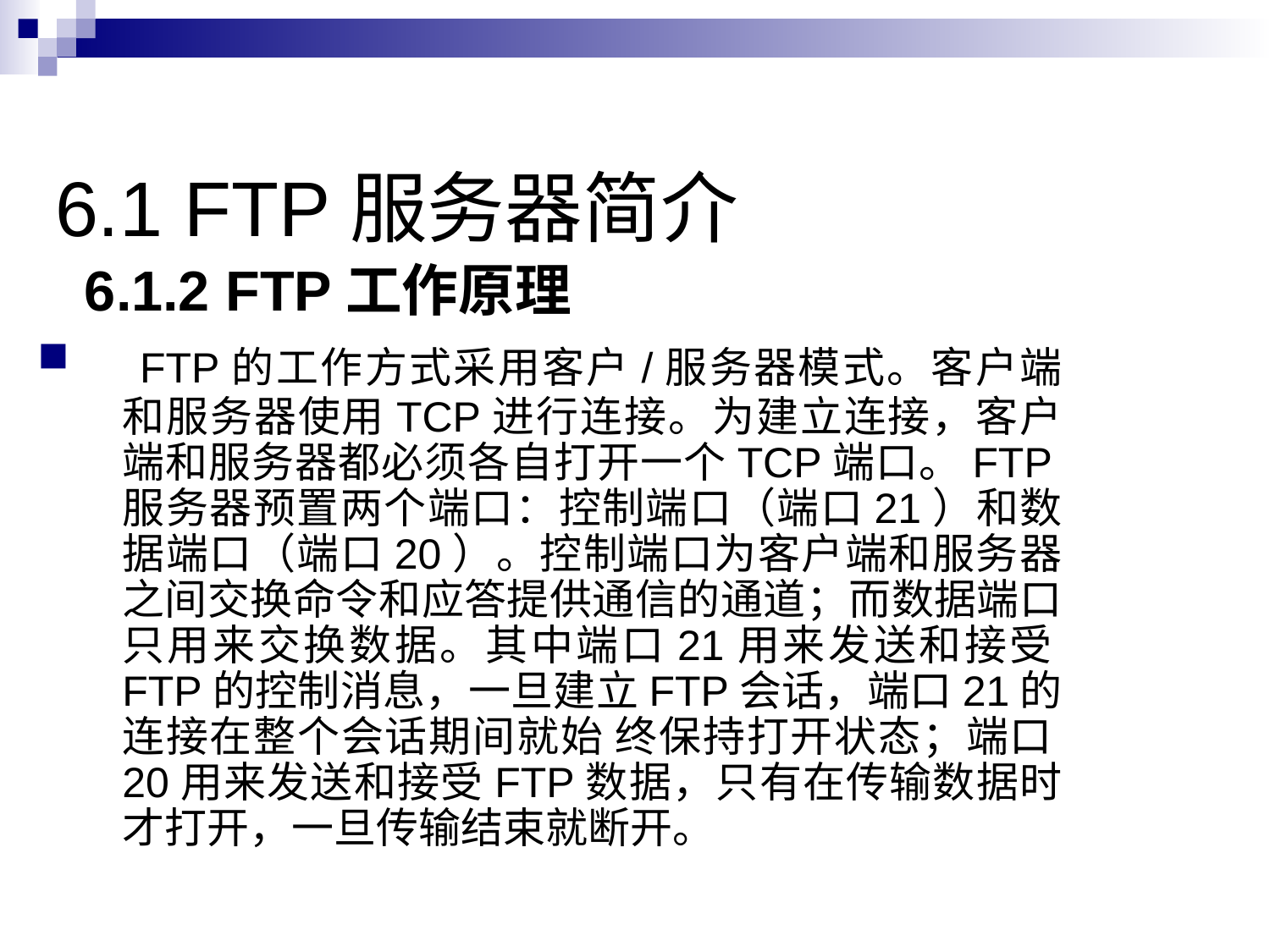

# 6.1 FTP服务器简介
   6.1.2 FTP工作原理
 FTP的工作方式采用客户/服务器模式。客户端和服务器使用TCP进行连接。为建立连接，客户端和服务器都必须各自打开一个TCP端口。FTP服务器预置两个端口：控制端口（端口21）和数据端口（端口20）。控制端口为客户端和服务器之间交换命令和应答提供通信的通道；而数据端口只用来交换数据。其中端口21用来发送和接受FTP的控制消息，一旦建立FTP会话，端口21的连接在整个会话期间就始 终保持打开状态；端口20用来发送和接受FTP数据，只有在传输数据时才打开，一旦传输结束就断开。